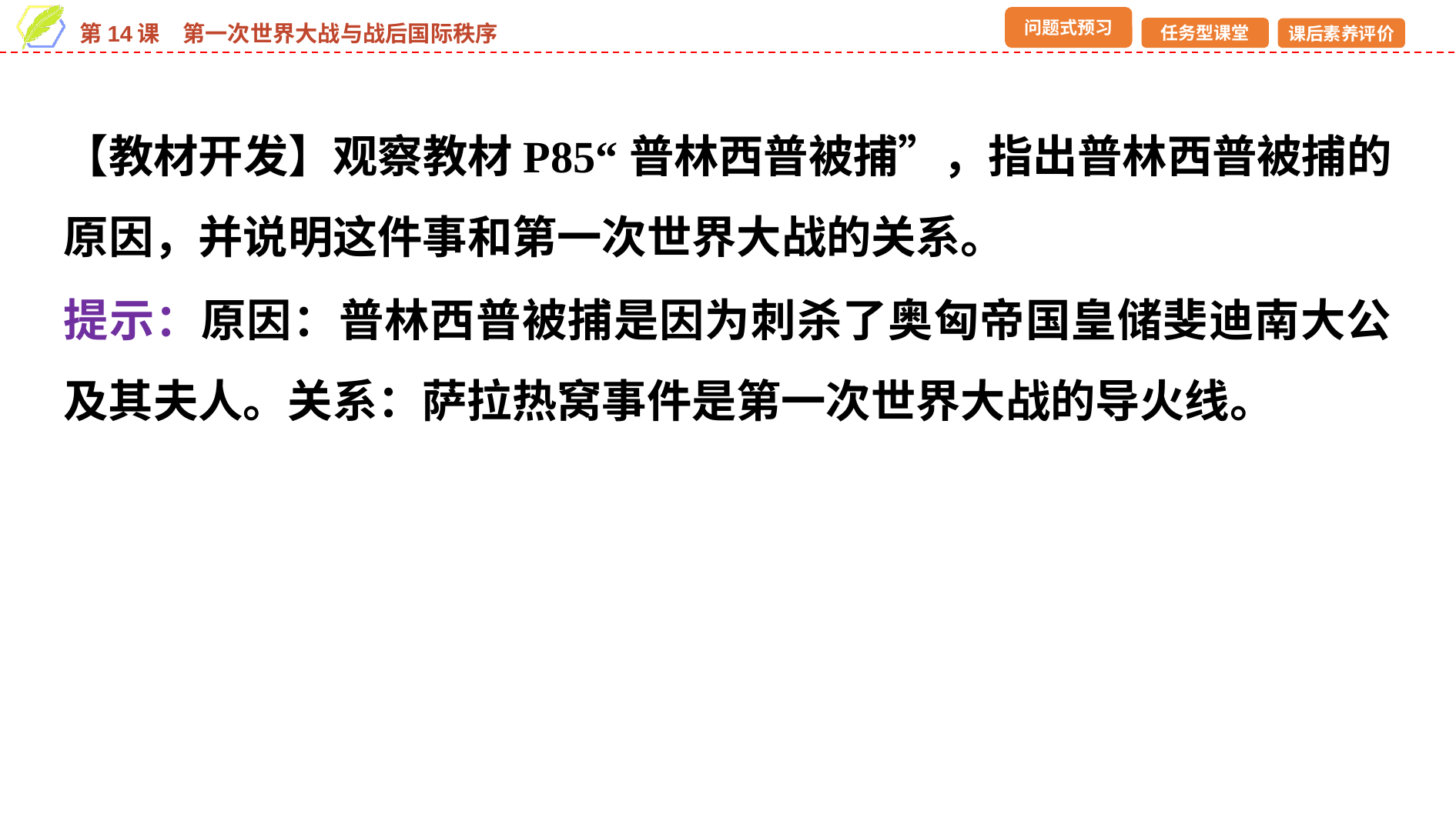

【教材开发】观察教材P85“普林西普被捕”，指出普林西普被捕的原因，并说明这件事和第一次世界大战的关系。
提示：原因：普林西普被捕是因为刺杀了奥匈帝国皇储斐迪南大公及其夫人。关系：萨拉热窝事件是第一次世界大战的导火线。